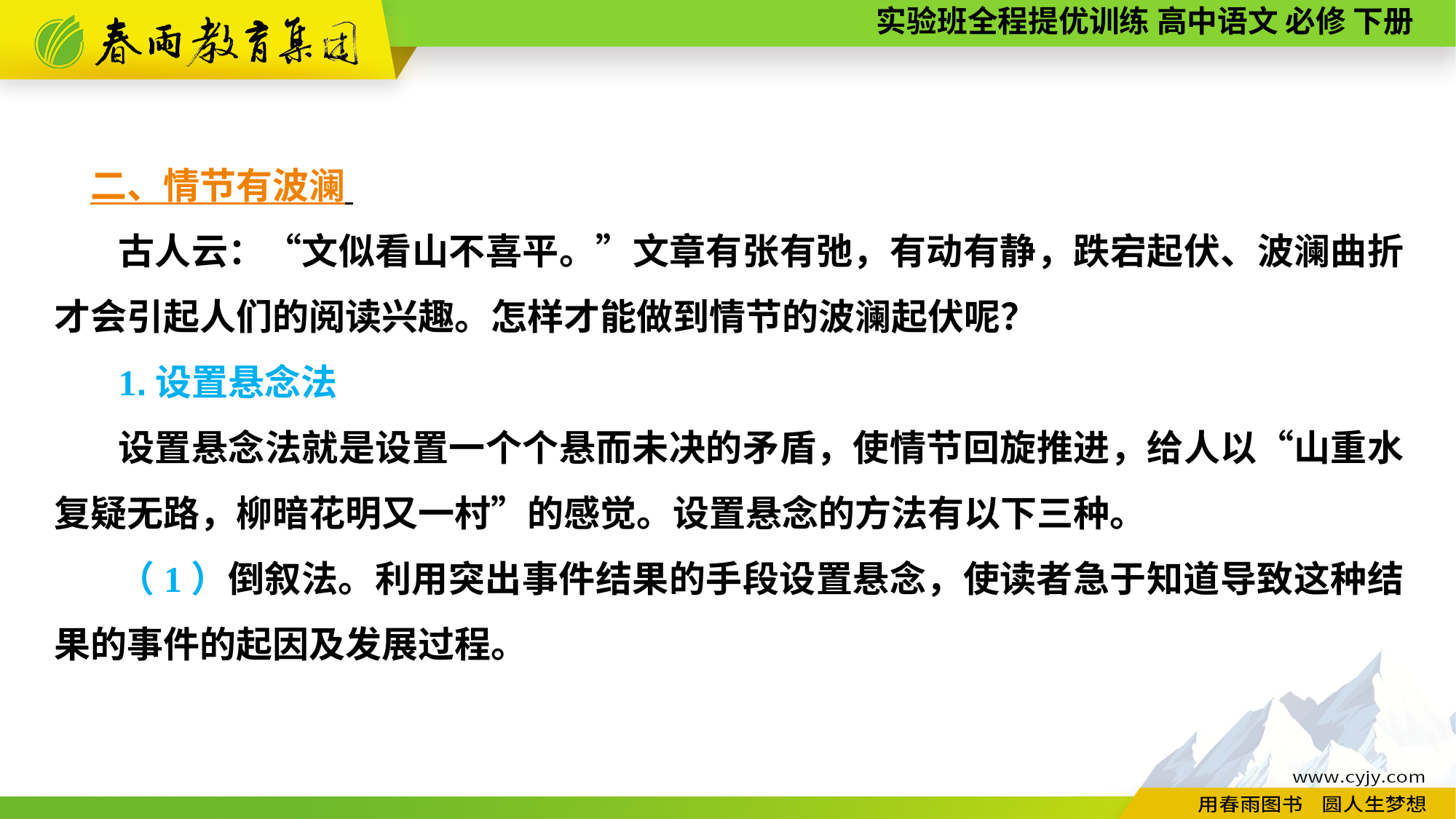

二、情节有波澜
古人云：“文似看山不喜平。”文章有张有弛，有动有静，跌宕起伏、波澜曲折才会引起人们的阅读兴趣。怎样才能做到情节的波澜起伏呢？
1.设置悬念法
设置悬念法就是设置一个个悬而未决的矛盾，使情节回旋推进，给人以“山重水复疑无路，柳暗花明又一村”的感觉。设置悬念的方法有以下三种。
（1）倒叙法。利用突出事件结果的手段设置悬念，使读者急于知道导致这种结果的事件的起因及发展过程。